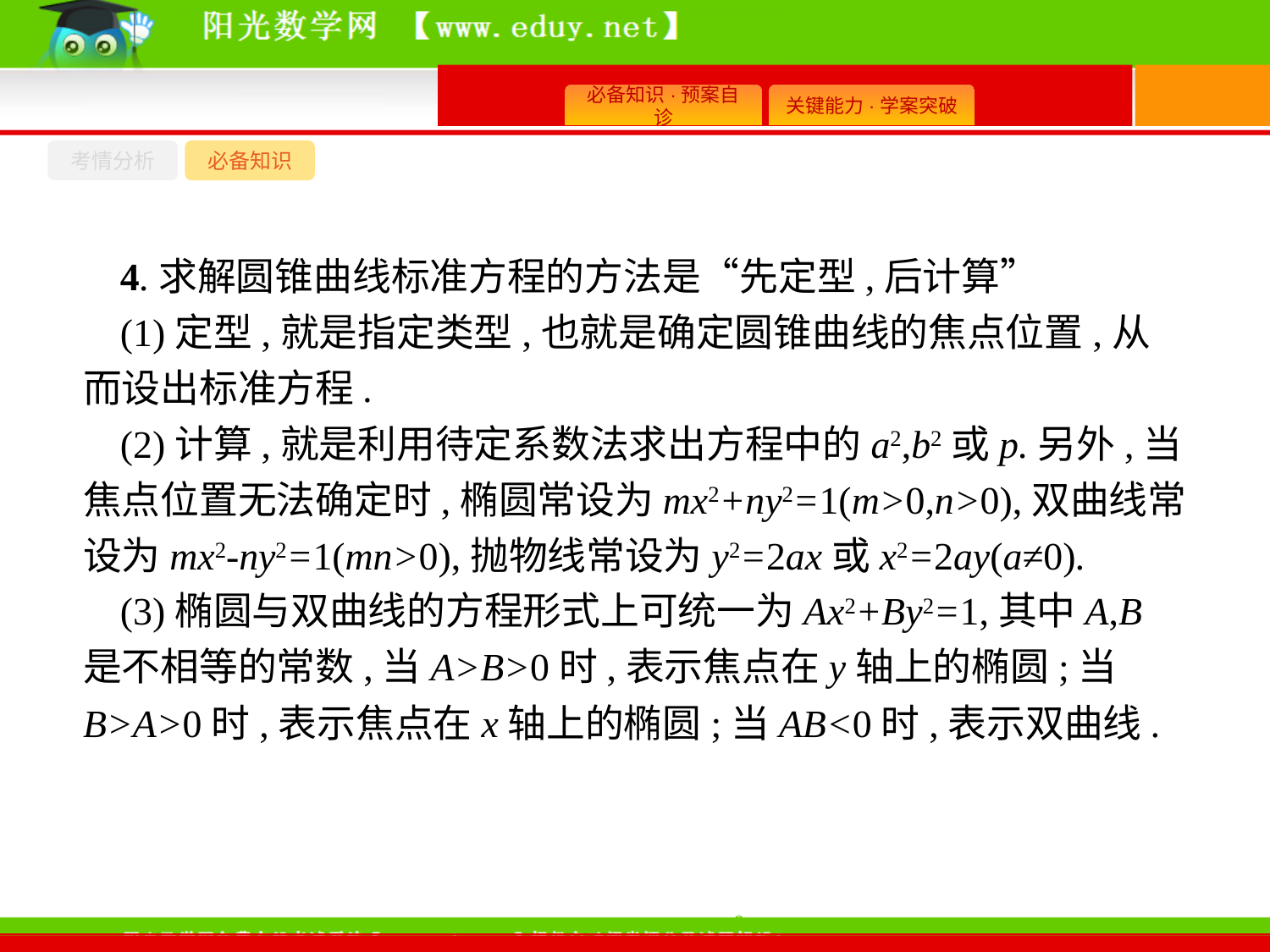

考情分析
必备知识
4.求解圆锥曲线标准方程的方法是“先定型,后计算”
(1)定型,就是指定类型,也就是确定圆锥曲线的焦点位置,从而设出标准方程.
(2)计算,就是利用待定系数法求出方程中的a2,b2或p.另外,当焦点位置无法确定时,椭圆常设为mx2+ny2=1(m>0,n>0),双曲线常设为mx2-ny2=1(mn>0),抛物线常设为y2=2ax或x2=2ay(a≠0).
(3)椭圆与双曲线的方程形式上可统一为Ax2+By2=1,其中A,B是不相等的常数,当A>B>0时,表示焦点在y轴上的椭圆;当B>A>0时,表示焦点在x轴上的椭圆;当AB<0时,表示双曲线.